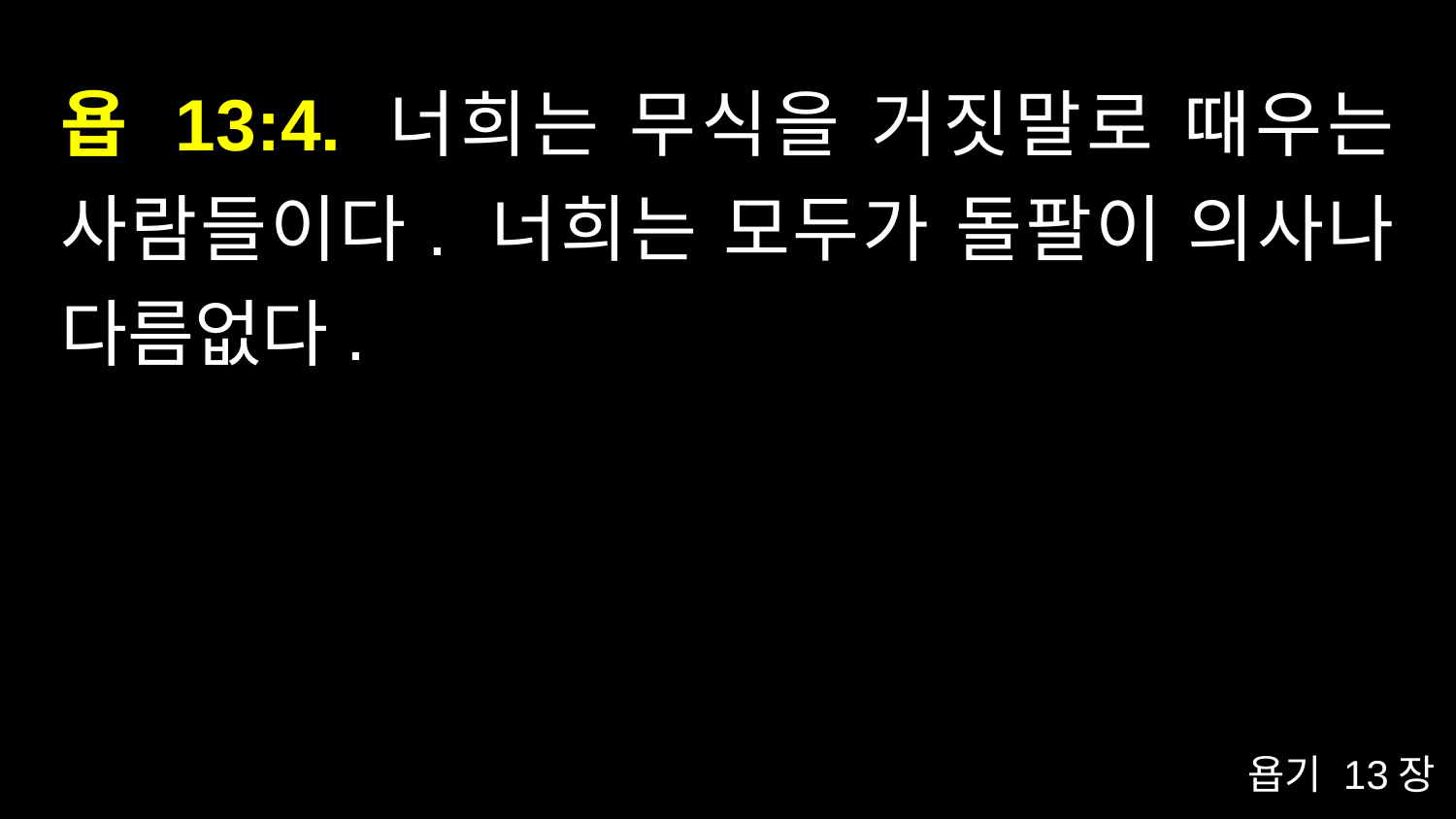

# 욥 13:4. 너희는 무식을 거짓말로 때우는 사람들이다. 너희는 모두가 돌팔이 의사나 다름없다.
욥기 13장